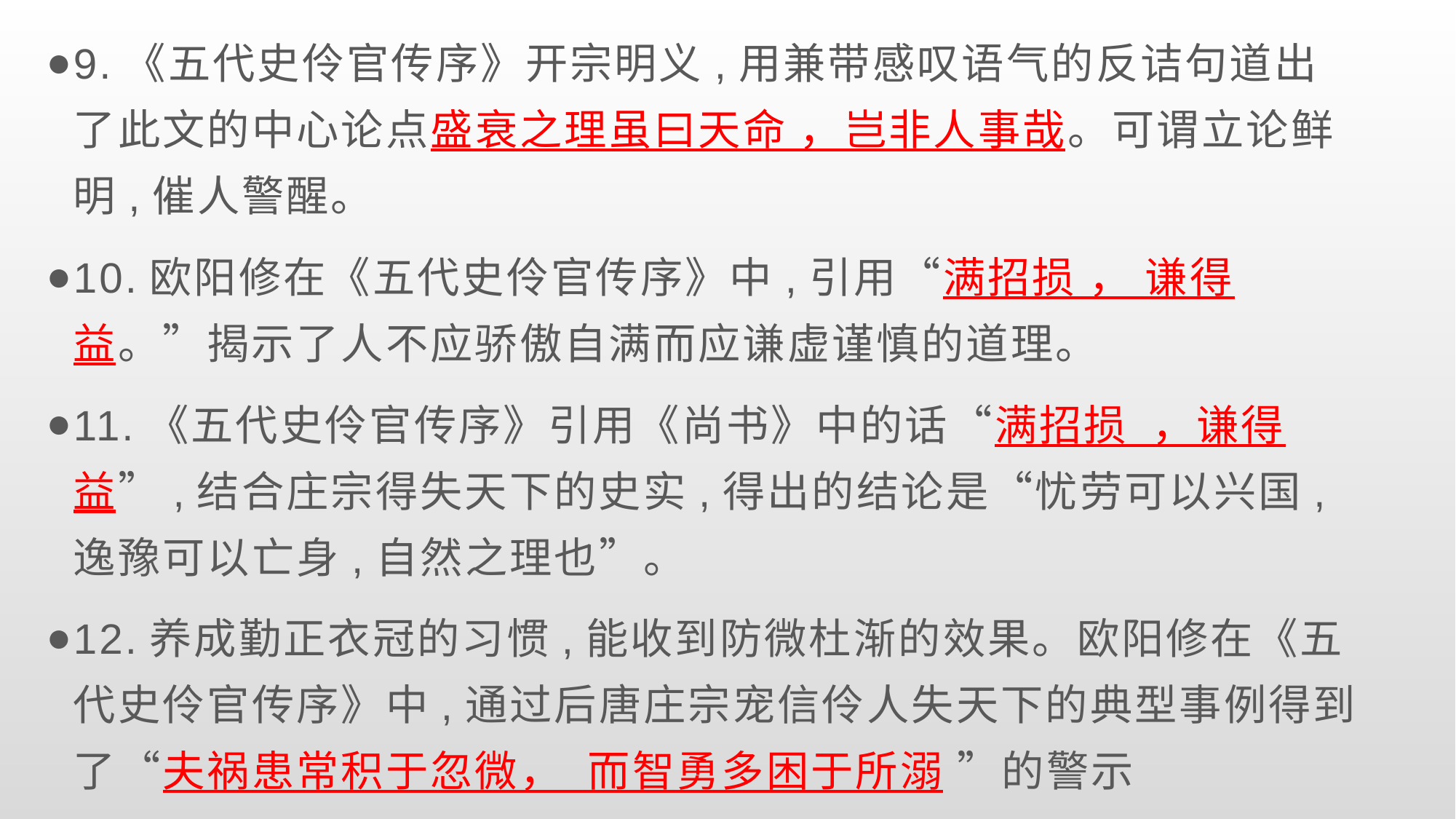

9.《五代史伶官传序》开宗明义,用兼带感叹语气的反诘句道出了此文的中心论点盛衰之理虽曰天命 ，岂非人事哉。可谓立论鲜明,催人警醒。
10.欧阳修在《五代史伶官传序》中,引用“满招损 ， 谦得益。”揭示了人不应骄傲自满而应谦虚谨慎的道理。
11.《五代史伶官传序》引用《尚书》中的话“满招损  ，谦得益”,结合庄宗得失天下的史实,得出的结论是“忧劳可以兴国,逸豫可以亡身,自然之理也”。
12.养成勤正衣冠的习惯,能收到防微杜渐的效果。欧阳修在《五代史伶官传序》中,通过后唐庄宗宠信伶人失天下的典型事例得到了“夫祸患常积于忽微，  而智勇多困于所溺 ”的警示